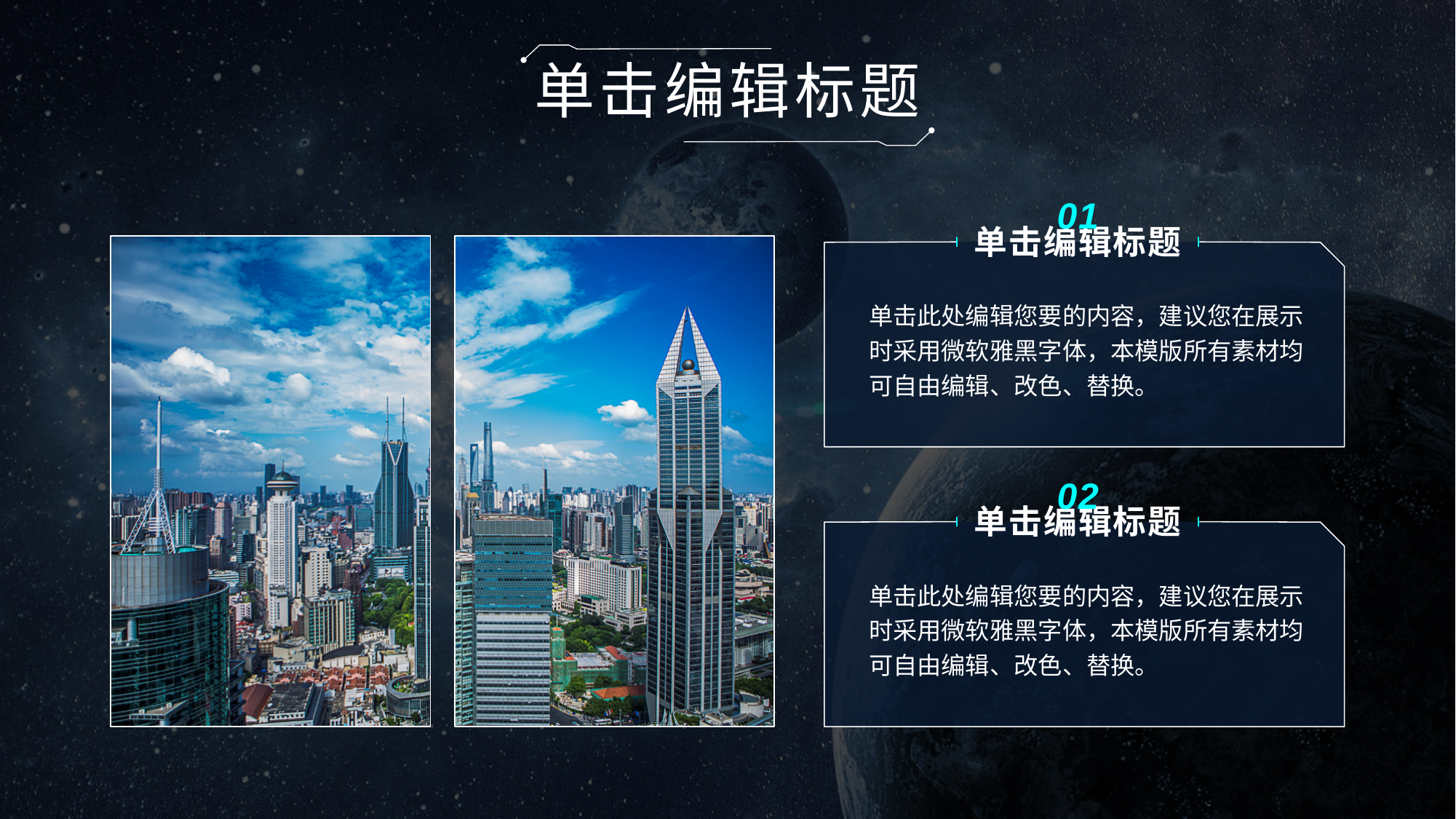

单击编辑标题
01
单击编辑标题

单击此处编辑您要的内容，建议您在展示时采用微软雅黑字体，本模版所有素材均可自由编辑、改色、替换。

02
单击编辑标题

单击此处编辑您要的内容，建议您在展示时采用微软雅黑字体，本模版所有素材均可自由编辑、改色、替换。